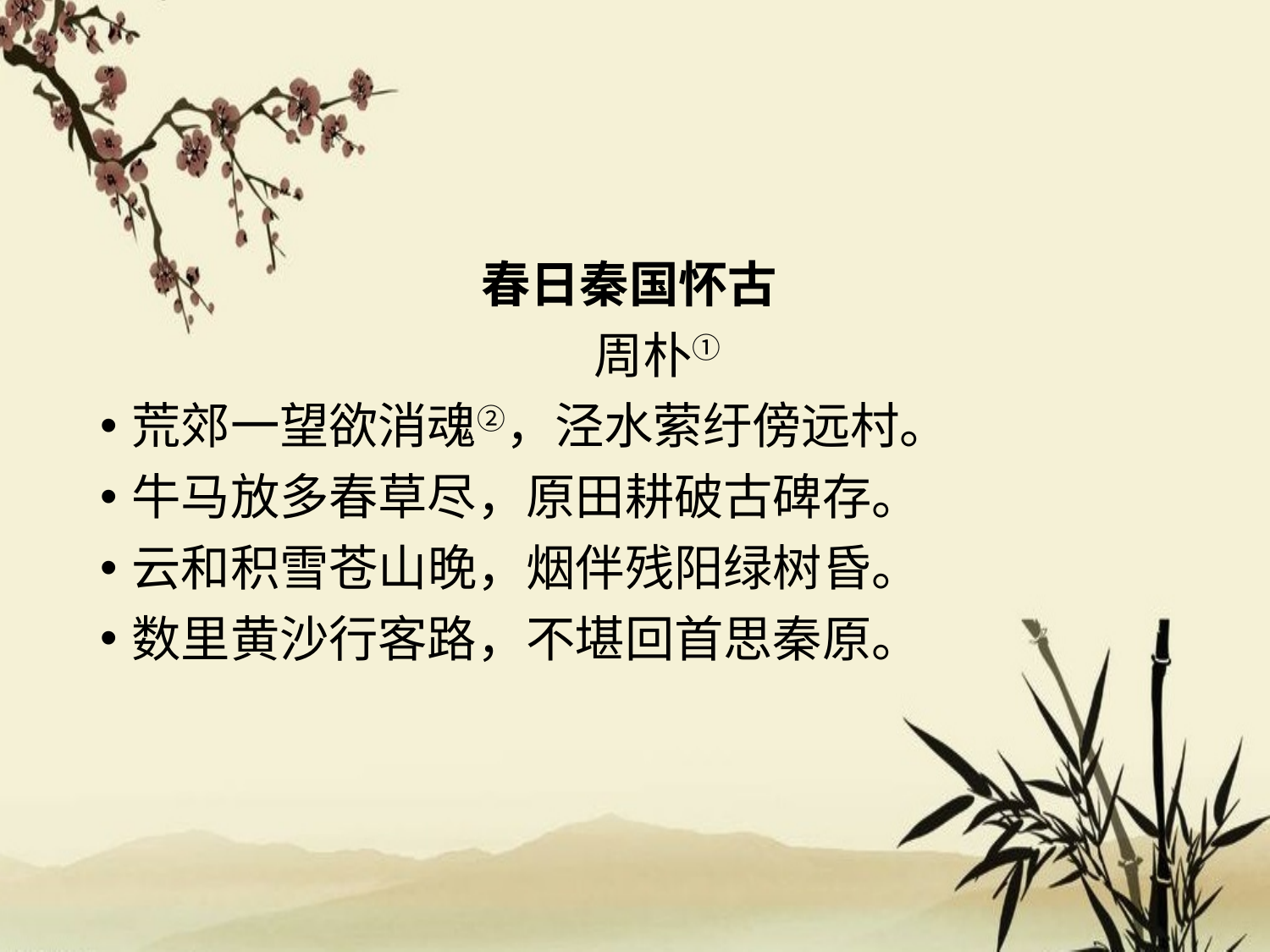

#
春日秦国怀古
   周朴①
荒郊一望欲消魂②，泾水萦纡傍远村。
牛马放多春草尽，原田耕破古碑存。
云和积雪苍山晚，烟伴残阳绿树昏。
数里黄沙行客路，不堪回首思秦原。